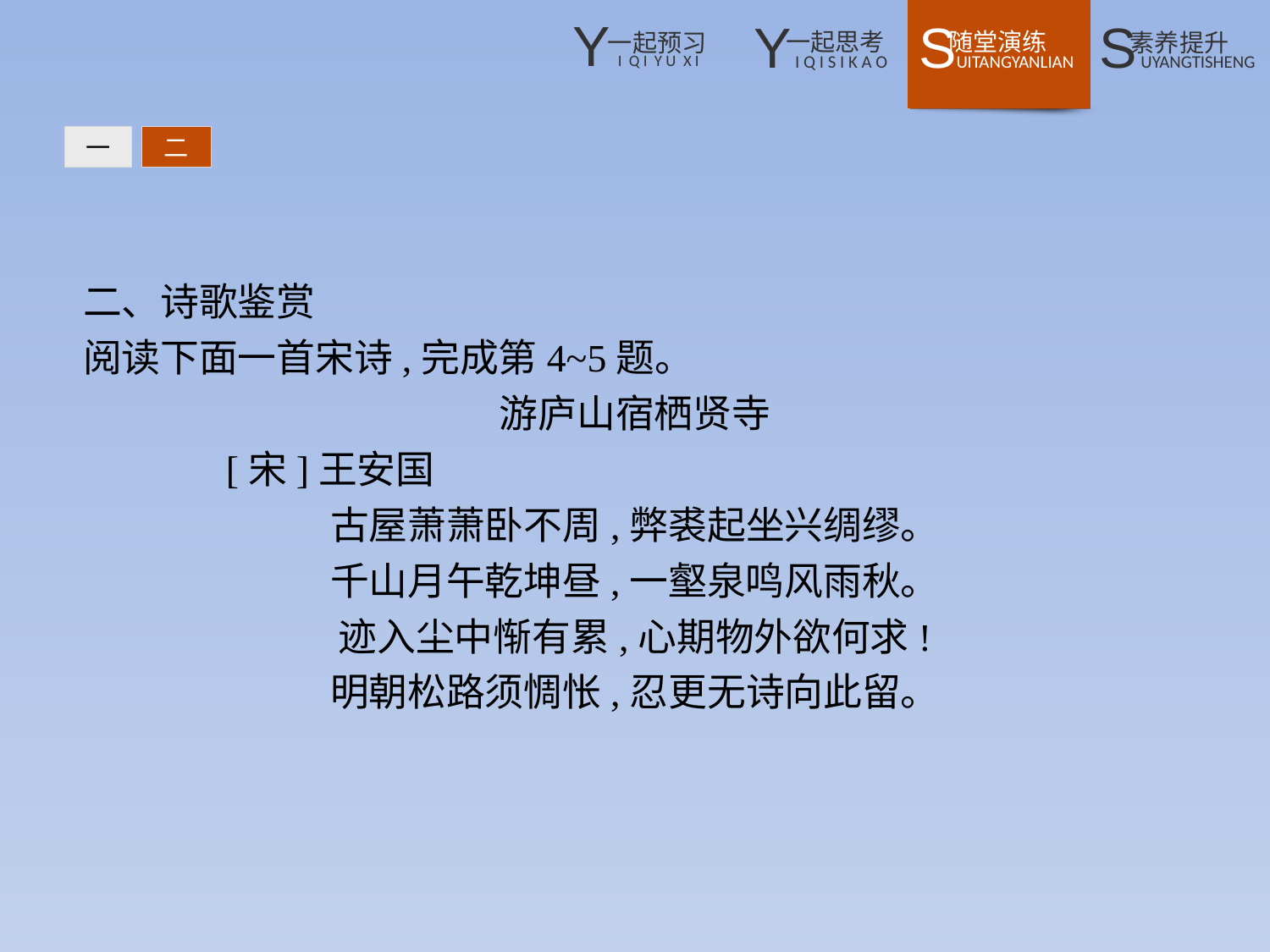

一
二
二、诗歌鉴赏
阅读下面一首宋诗,完成第4~5题。
游庐山宿栖贤寺
	[宋]王安国
古屋萧萧卧不周,弊裘起坐兴绸缪。
千山月午乾坤昼,一壑泉鸣风雨秋。
迹入尘中惭有累,心期物外欲何求!
明朝松路须惆怅,忍更无诗向此留。